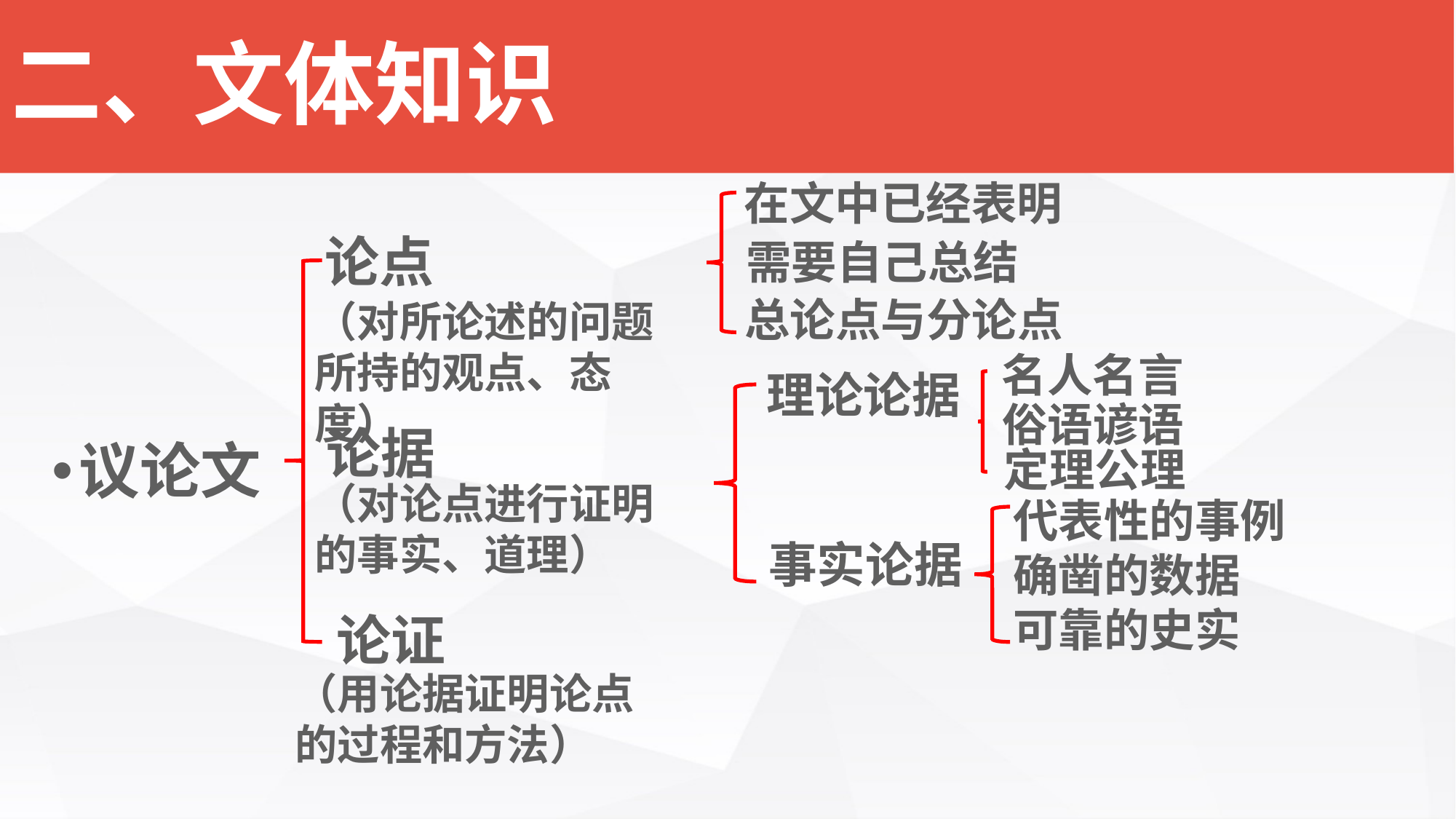

二、文体知识

议论文
在文中已经表明

论点
需要自己总结

总论点与分论点
（对所论述的问题所持的观点、态度）
名人名言
理论论据

俗语谚语
论据
定理公理
（对论点进行证明的事实、道理）
代表性的事例
确凿的数据
可靠的史实

事实论据
论证
（用论据证明论点的过程和方法）